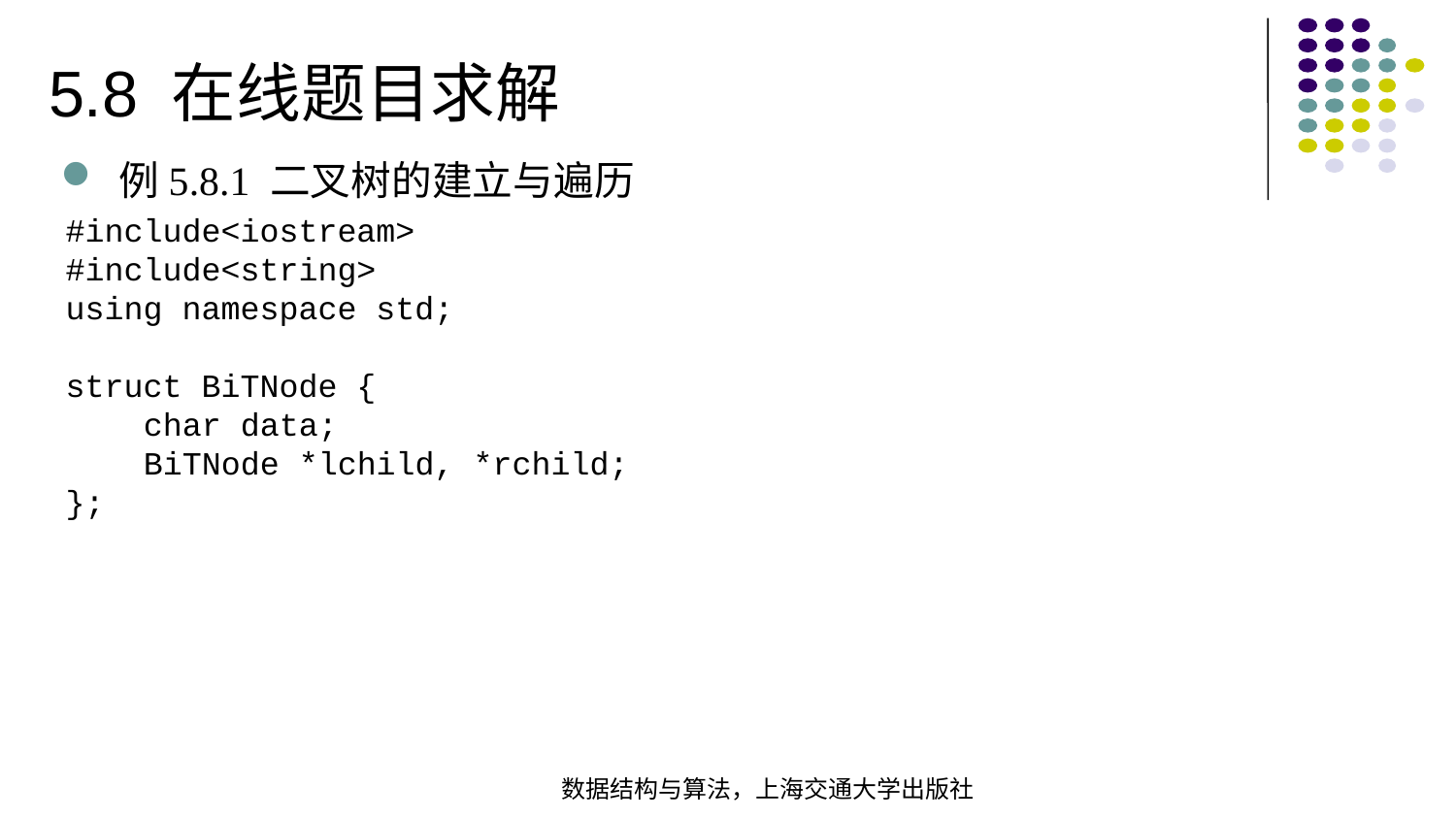

5.8 在线题目求解
例5.8.1 二叉树的建立与遍历
#include<iostream>#include<string>using namespace std; struct BiTNode {    char data;    BiTNode *lchild, *rchild;};